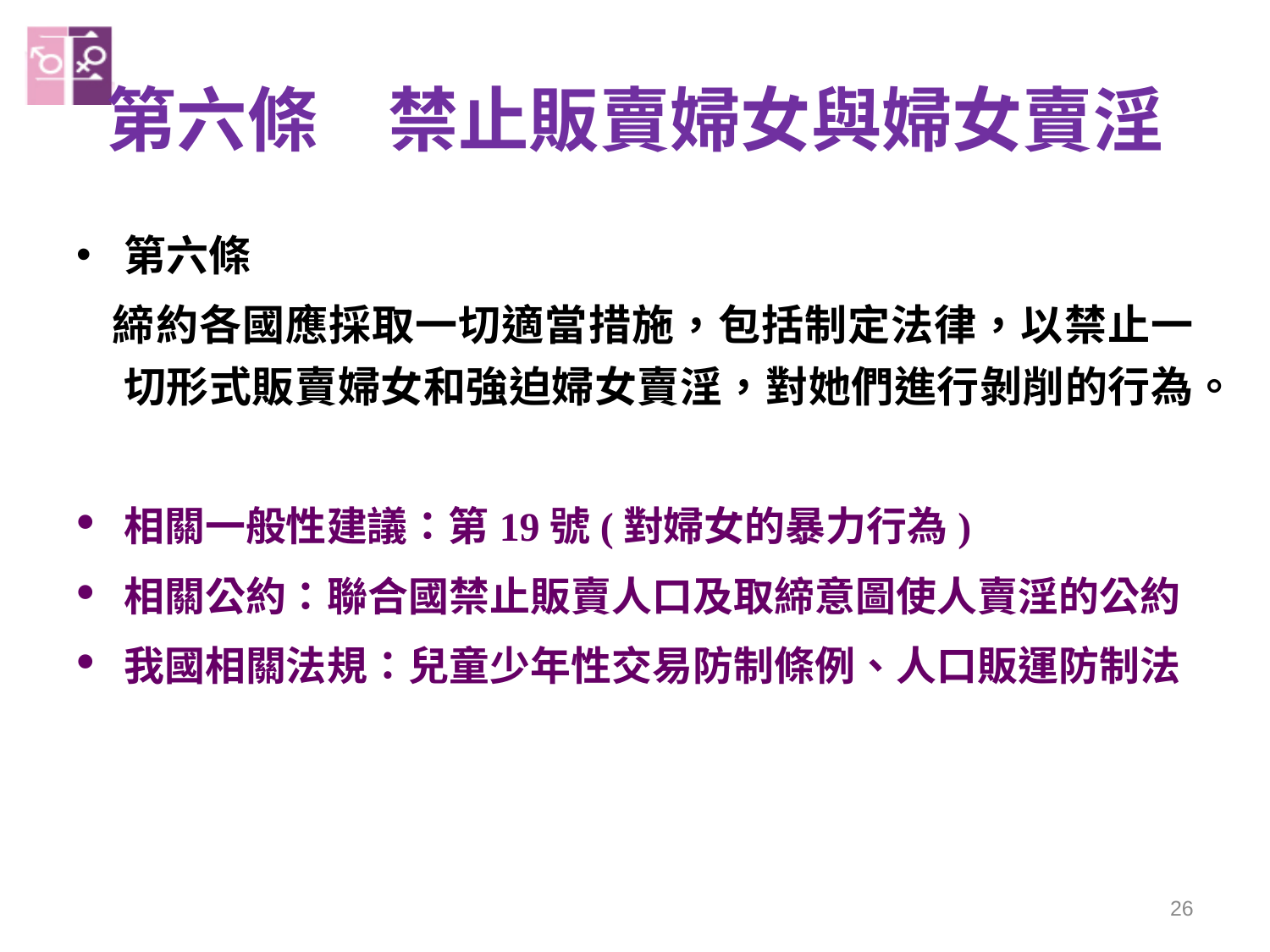

# 第六條　禁止販賣婦女與婦女賣淫
第六條
　締約各國應採取一切適當措施，包括制定法律，以禁止一切形式販賣婦女和強迫婦女賣淫，對她們進行剝削的行為。

相關一般性建議：第19號(對婦女的暴力行為)
相關公約：聯合國禁止販賣人口及取締意圖使人賣淫的公約
我國相關法規：兒童少年性交易防制條例、人口販運防制法

26